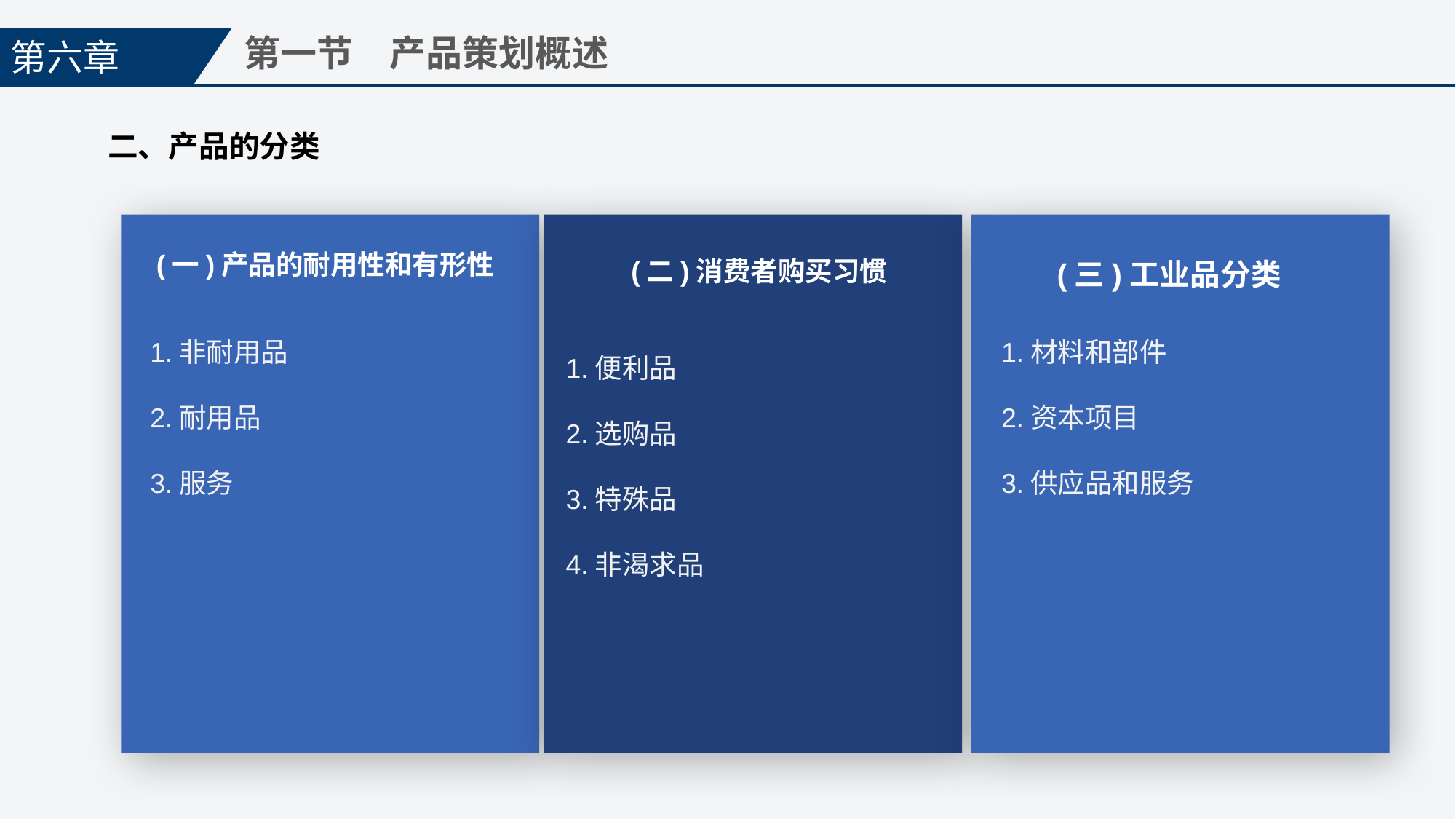

第六章
第一节　产品策划概述
二、产品的分类

(一)产品的耐用性和有形性
(二)消费者购买习惯
(三)工业品分类
1.非耐用品
2.耐用品
3.服务

1.材料和部件
2.资本项目
3.供应品和服务

1.便利品
2.选购品
3.特殊品
4.非渴求品